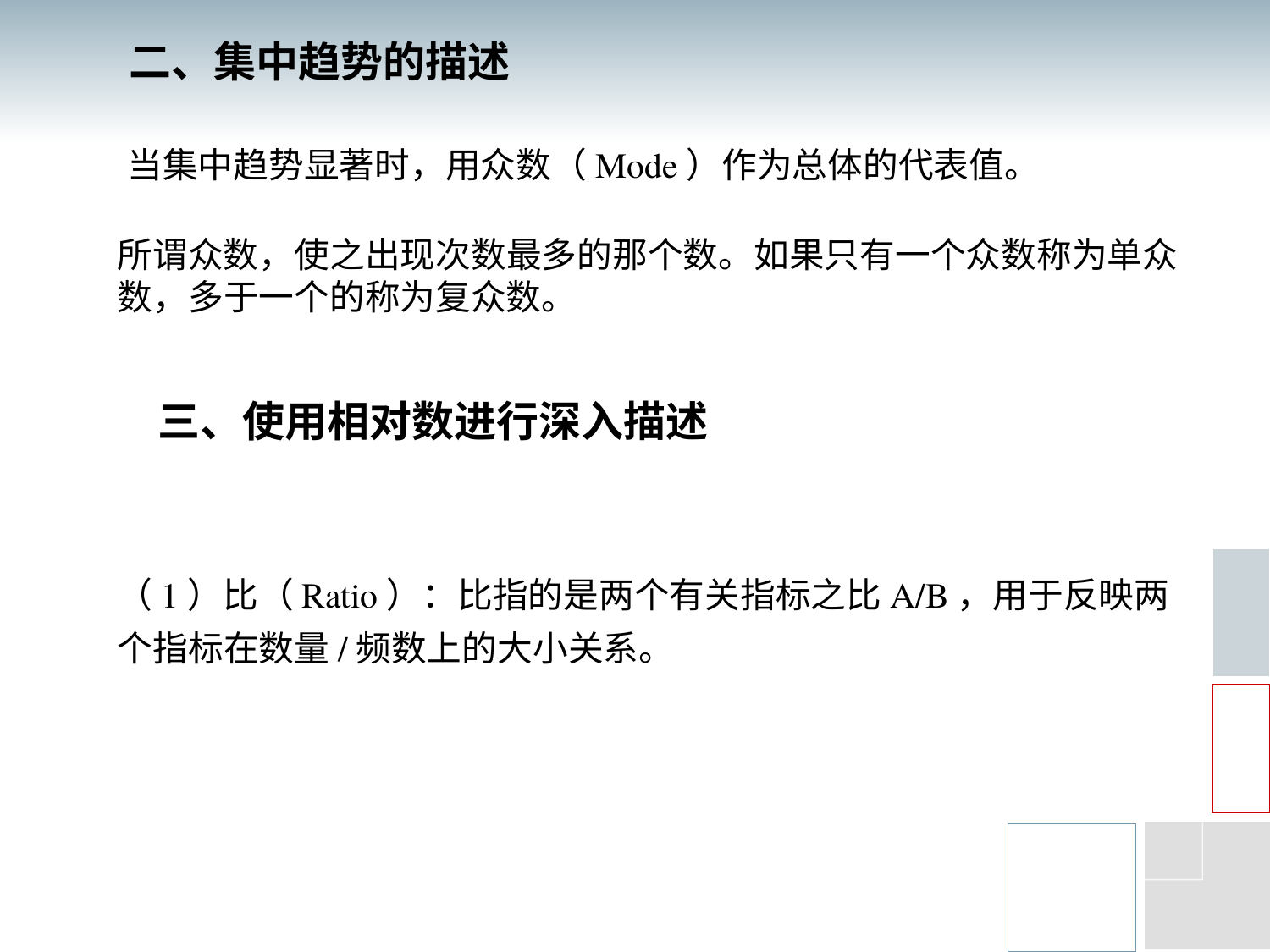

二、集中趋势的描述
当集中趋势显著时，用众数（Mode）作为总体的代表值。
所谓众数，使之出现次数最多的那个数。如果只有一个众数称为单众数，多于一个的称为复众数。
三、使用相对数进行深入描述
（1）比（Ratio）：比指的是两个有关指标之比A/B，用于反映两个指标在数量/频数上的大小关系。